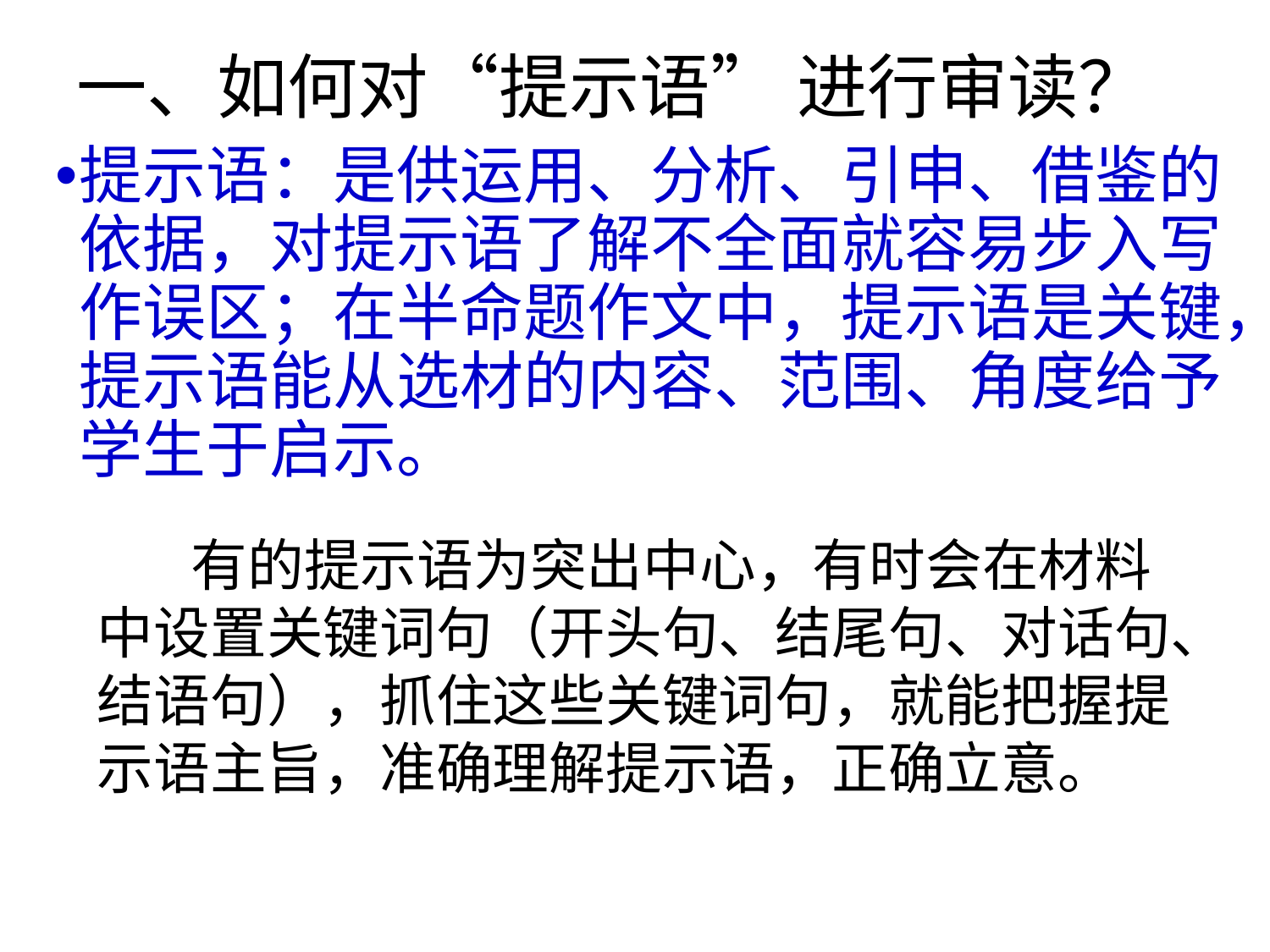

# 一、如何对“提示语” 进行审读？
提示语：是供运用、分析、引申、借鉴的依据，对提示语了解不全面就容易步入写作误区；在半命题作文中，提示语是关键，提示语能从选材的内容、范围、角度给予学生于启示。

            有的提示语为突出中心，有时会在材料中设置关键词句（开头句、结尾句、对话句、结语句），抓住这些关键词句，就能把握提示语主旨，准确理解提示语，正确立意。